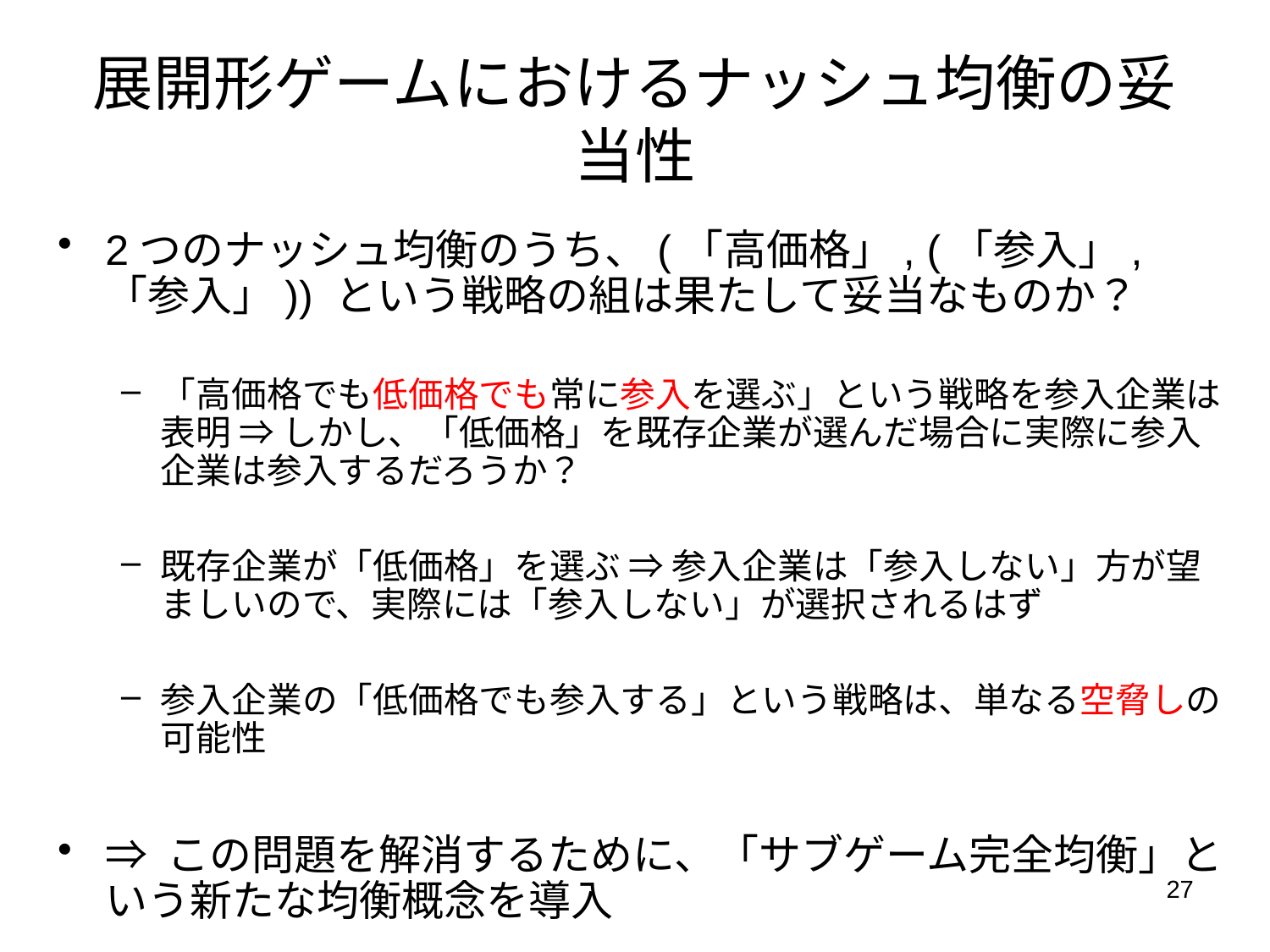

# 展開形ゲームにおけるナッシュ均衡の妥当性
2つのナッシュ均衡のうち、(「高価格」, (「参入」,「参入」)) という戦略の組は果たして妥当なものか？

「高価格でも低価格でも常に参入を選ぶ」という戦略を参入企業は表明 ⇒ しかし、「低価格」を既存企業が選んだ場合に実際に参入企業は参入するだろうか？

既存企業が「低価格」を選ぶ ⇒ 参入企業は「参入しない」方が望ましいので、実際には「参入しない」が選択されるはず

参入企業の「低価格でも参入する」という戦略は、単なる空脅しの可能性

⇒ この問題を解消するために、「サブゲーム完全均衡」という新たな均衡概念を導入
27